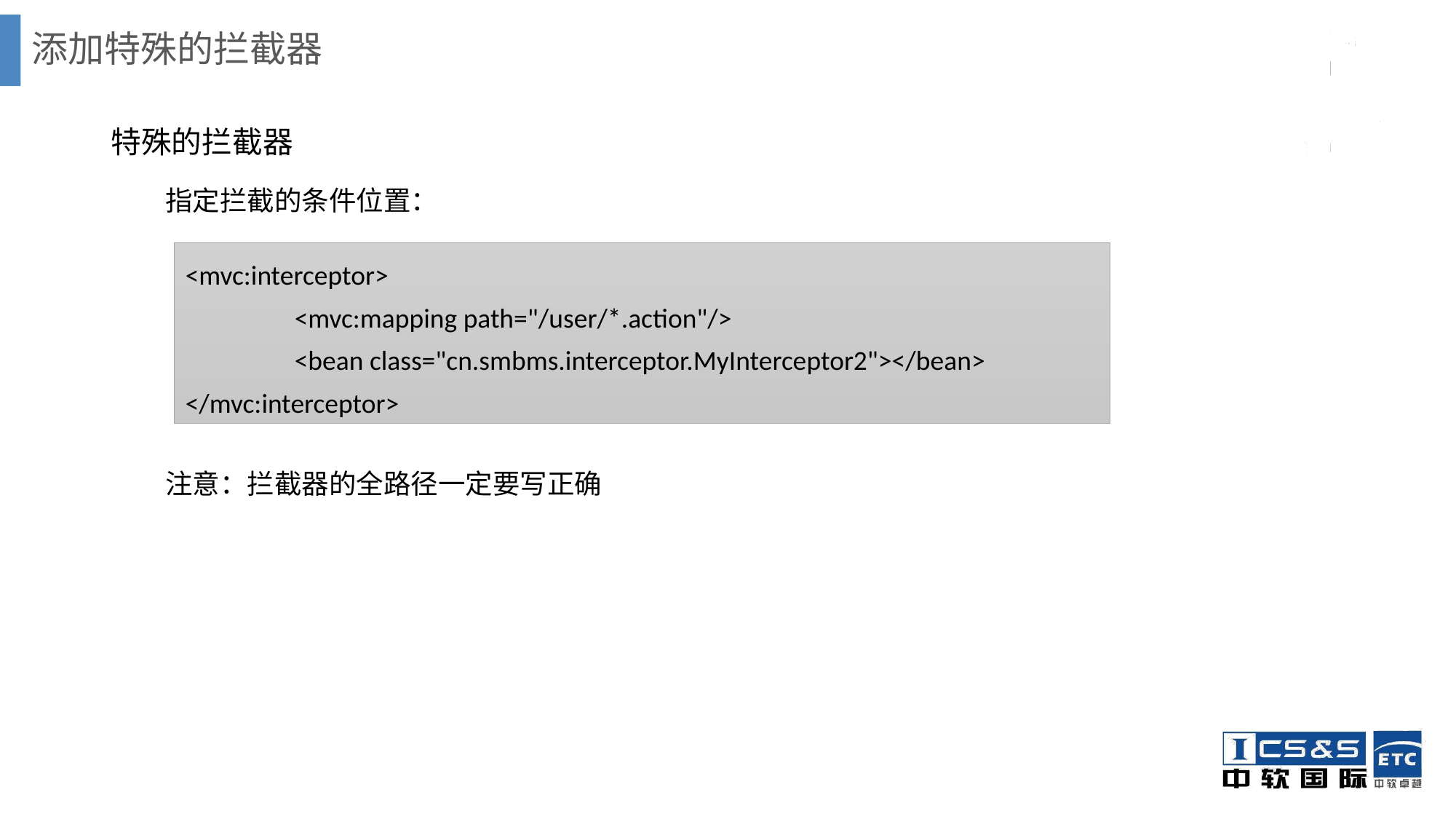

# 添加特殊的拦截器
特殊的拦截器
指定拦截的条件位置：

注意：拦截器的全路径一定要写正确
<mvc:interceptor>
	<mvc:mapping path="/user/*.action"/>
	<bean class="cn.smbms.interceptor.MyInterceptor2"></bean>
</mvc:interceptor>